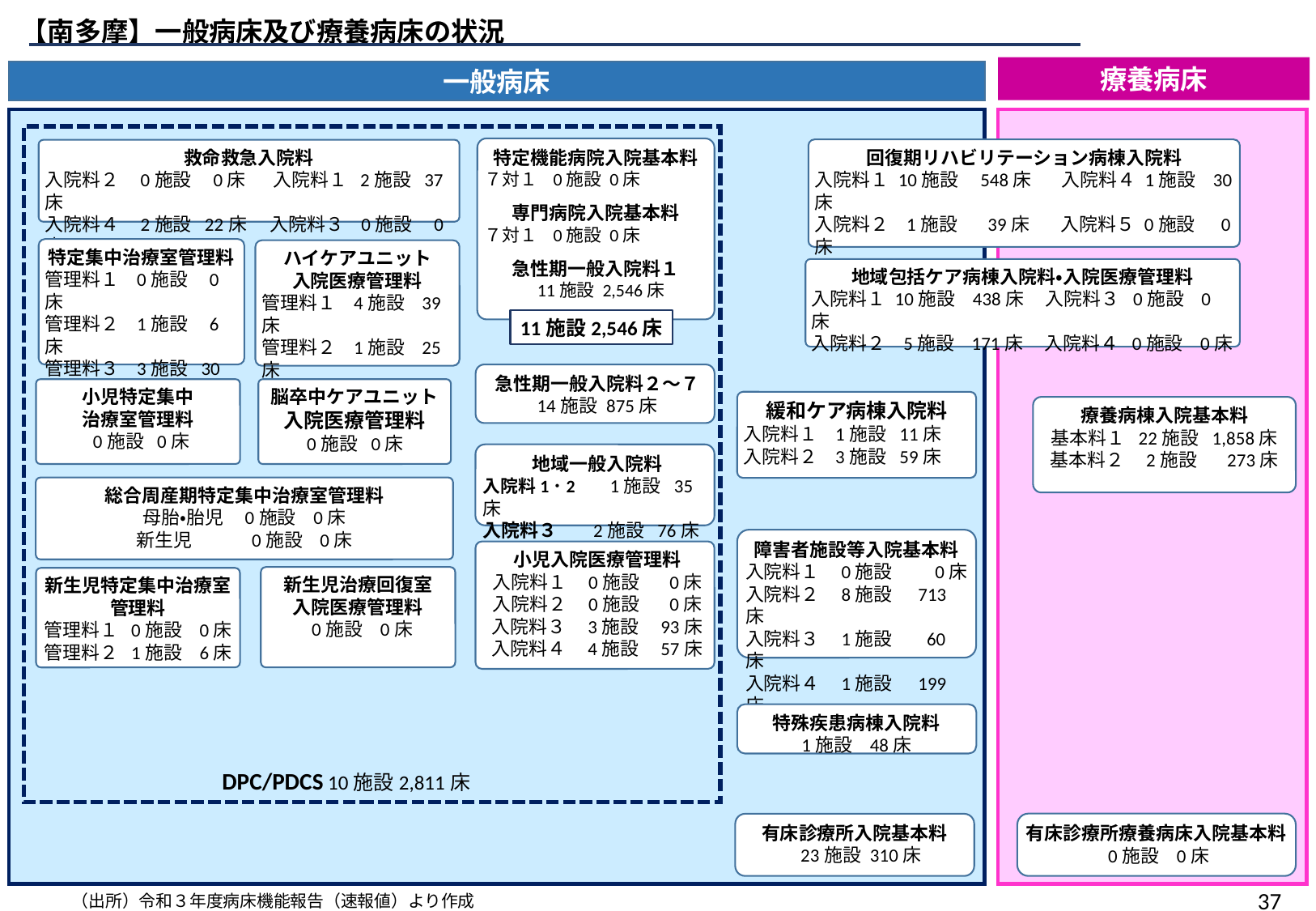

【南多摩】一般病床及び療養病床の状況
療養病床
一般病床

特定機能病院入院基本料
７対１   0施設 0床

専門病院入院基本料
７対１   0施設 0床

急性期一般入院料１
             11施設 2,546床

回復期リハビリテーション病棟入院料
入院料１ 10施設    548床       入院料４ 1施設   30床
入院料２   1施設      39床　   入院料５ 0施設     0床
入院料３   1施設      94床       入院料６  0施設    0床
救命救急入院料
入院料２    0施設    0床　  入院料１  2施設  37床
入院料４    2施設  22床　 入院料３   0施設    0床
特定集中治療室管理料
管理料１   0施設    0床
管理料２   1施設    6床
管理料３   3施設  30床
管理料４   0施設    0床
ハイケアユニット
入院医療管理料
管理料１   4施設   39床
管理料２   1施設   25床
地域包括ケア病棟入院料・入院医療管理料
入院料１ 10施設   438床     入院料３  0施設   0床
入院料２   5施設   171床     入院料４  0施設   0床
11施設2,546床
急性期一般入院料２～７
14施設 875床
小児特定集中
治療室管理料
            0施設  0床
脳卒中ケアユニット
入院医療管理料
          0施設  0床
緩和ケア病棟入院料
入院料１   1施設  11床
入院料２   3施設  59床
療養病棟入院基本料
基本料１  22施設  1,858床
基本料２    2施設      273床
地域一般入院料
入院料1･2　  1施設  35床
入院料３　   2施設  76床
総合周産期特定集中治療室管理料
母胎・胎児    0施設   0床
新生児             0施設   0床

障害者施設等入院基本料
入院料１    0施設         0床
入院料２    8施設     713床
入院料３    1施設       60床
入院料４    1施設     199床
小児入院医療管理料
入院料１    0施設      0床
入院料２    0施設      0床
入院料３    3施設    93床
入院料４    4施設    57床
新生児治療回復室
入院医療管理料
  0施設   0床
新生児特定集中治療室
管理料
管理料１  0施設   0床
管理料２  1施設   6床
特殊疾患病棟入院料
1施設   48床
DPC/PDCS 10施設2,811床
有床診療所療養病床入院基本料
 0施設   0床
有床診療所入院基本料
   23施設 310床
37
（出所）令和３年度病床機能報告（速報値）より作成